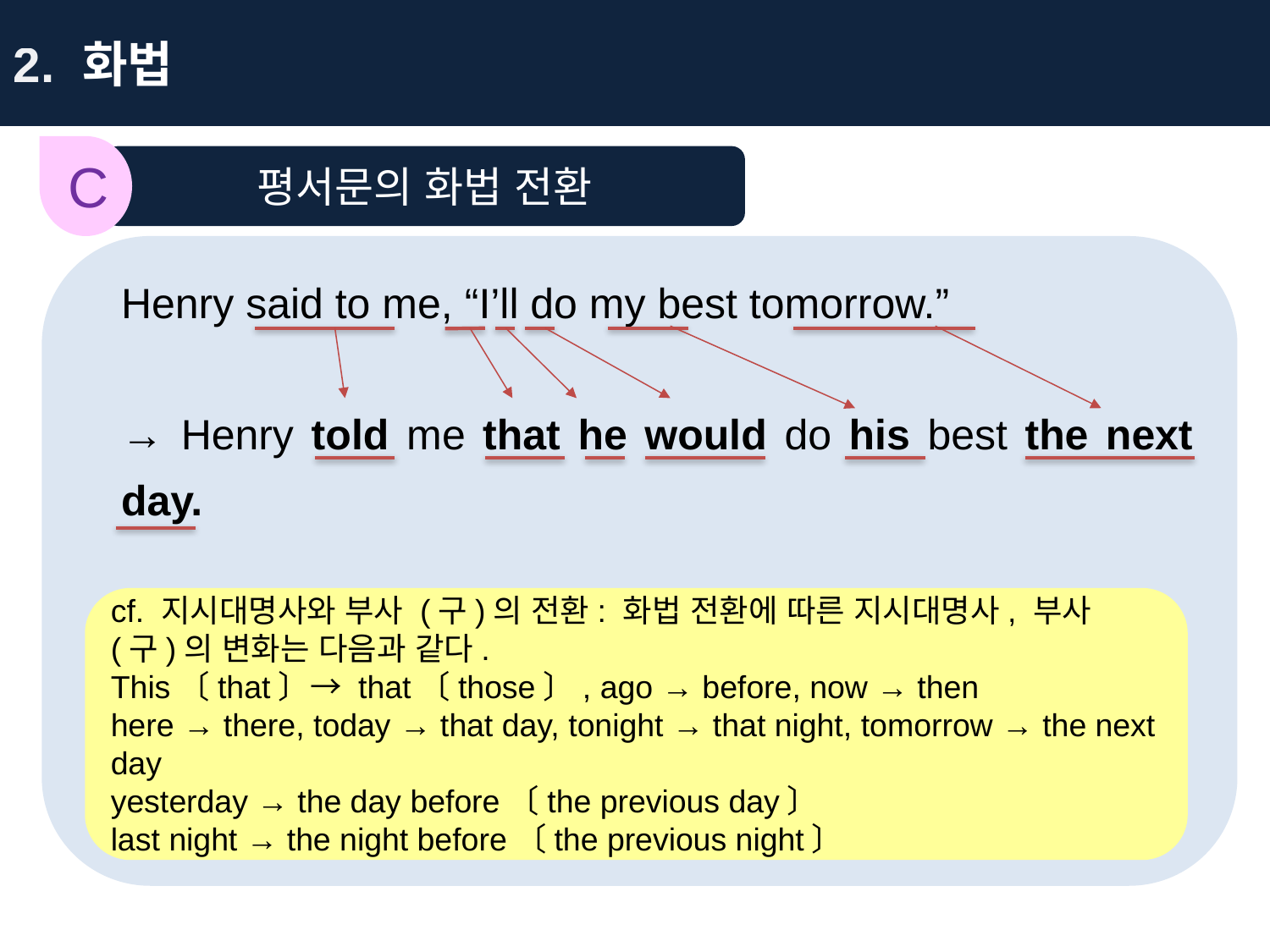

2. 화법

C
평서문의 화법 전환

Henry said to me, “I’ll do my best tomorrow.”

→ Henry told me that he would do his best the next day.

cf. 지시대명사와 부사 (구)의 전환: 화법 전환에 따른 지시대명사, 부사 (구)의 변화는 다음과 같다.
This〔that〕→ that〔those〕, ago → before, now → then
here → there, today → that day, tonight → that night, tomorrow → the next day
yesterday → the day before〔the previous day〕
last night → the night before〔the previous night〕